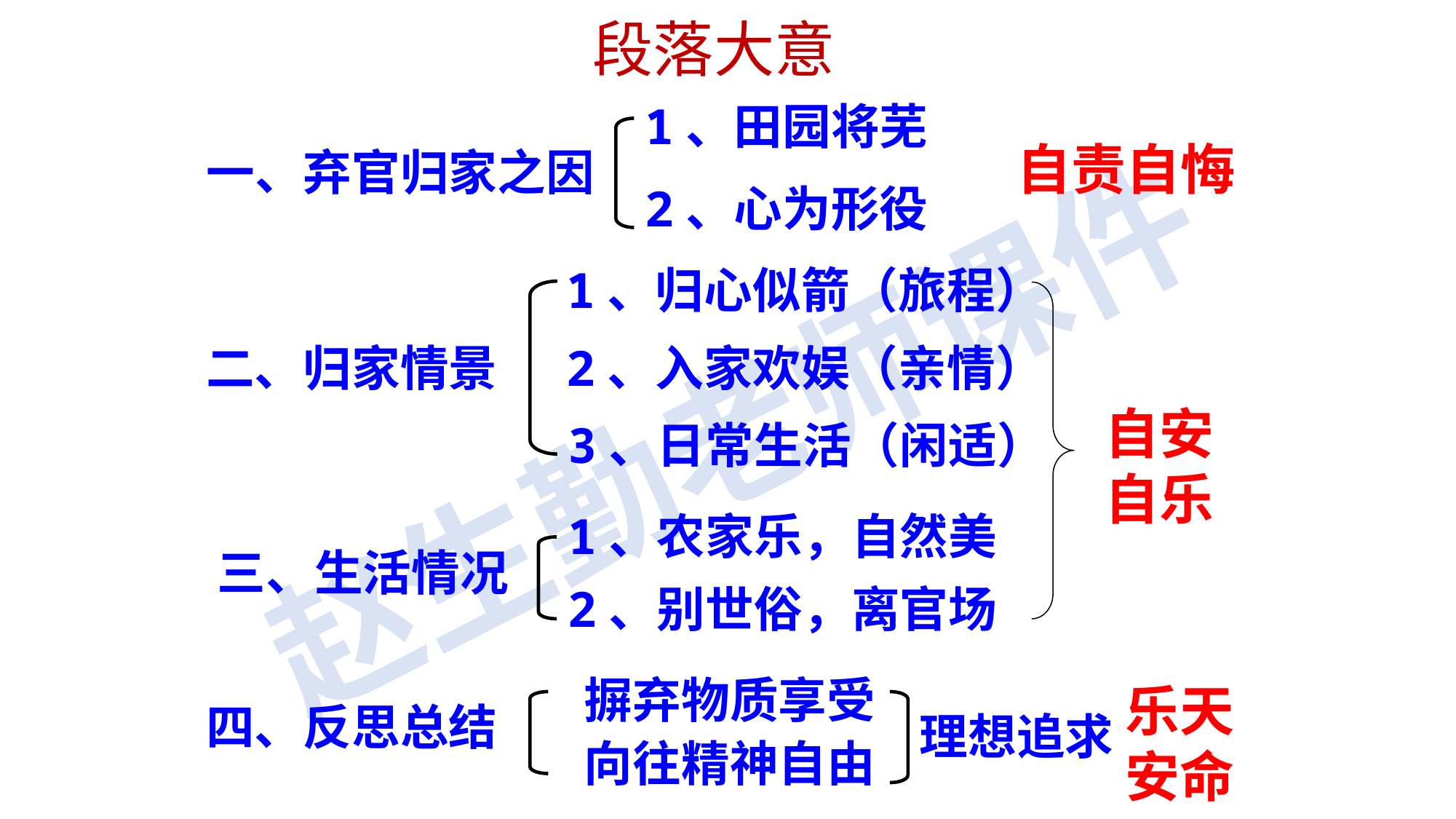

段落大意
1、田园将芜

自责自悔
一、弃官归家之因
2、心为形役
1、归心似箭（旅程）

二、归家情景
2、入家欢娱（亲情）
自安自乐
3、日常生活（闲适）
1、农家乐，自然美
三、生活情况

2、别世俗，离官场
摒弃物质享受
乐天安命
四、反思总结

理想追求
向往精神自由